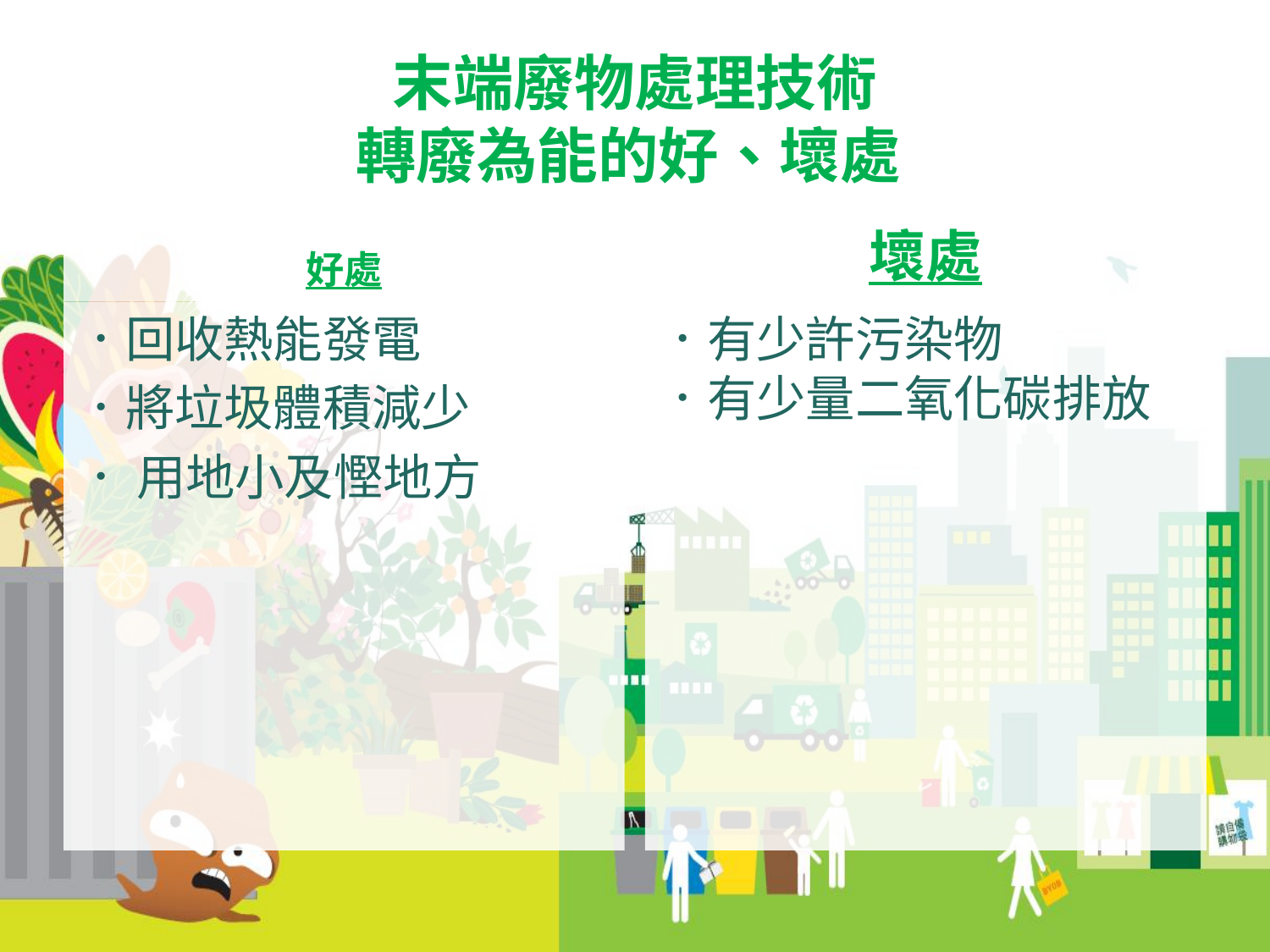

# 末端廢物處理技術 轉廢為能的好、壞處
壞處

好處

．回收熱能發電
．將垃圾體積減少
． 用地小及慳地方
．有少許污染物
．有少量二氧化碳排放